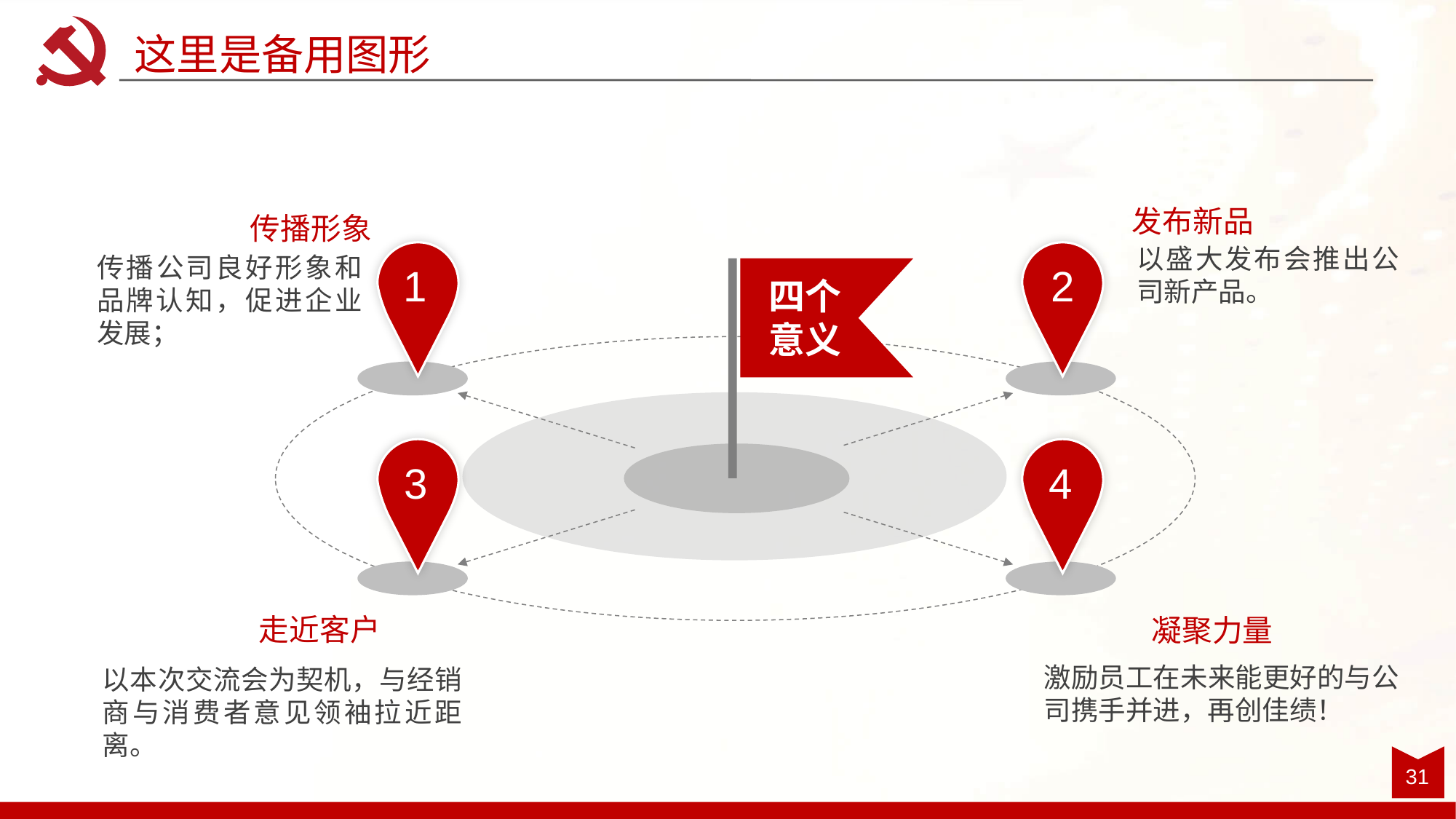

这里是备用图形

发布新品
传播形象
以盛大发布会推出公司新产品。

1

2
传播公司良好形象和品牌认知，促进企业发展；

四个意义

3

4

走近客户
凝聚力量
激励员工在未来能更好的与公司携手并进，再创佳绩！
以本次交流会为契机，与经销商与消费者意见领袖拉近距离。